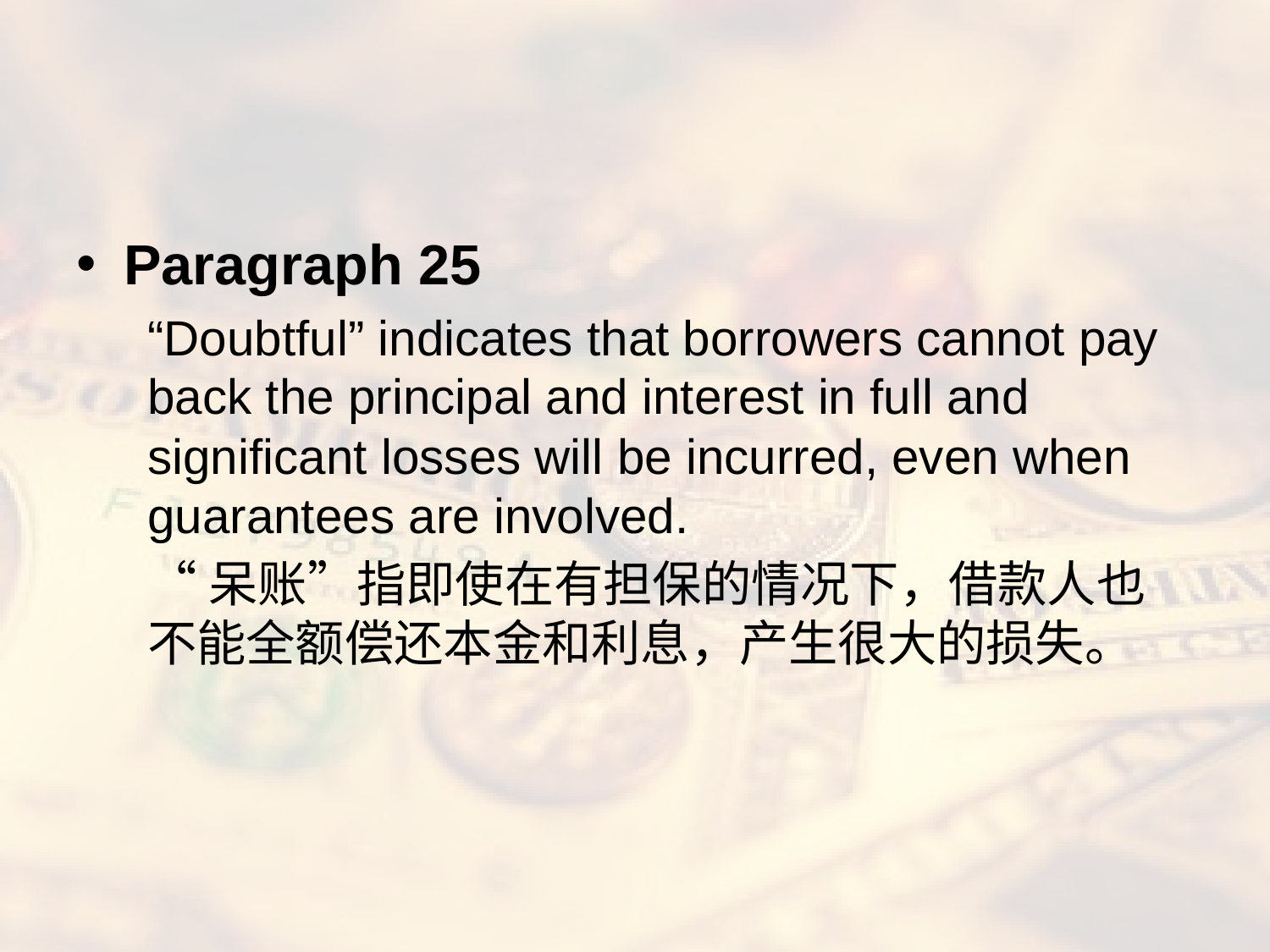

#
Paragraph 25
“Doubtful” indicates that borrowers cannot pay back the principal and interest in full and significant losses will be incurred, even when guarantees are involved.
“呆账”指即使在有担保的情况下，借款人也不能全额偿还本金和利息，产生很大的损失。